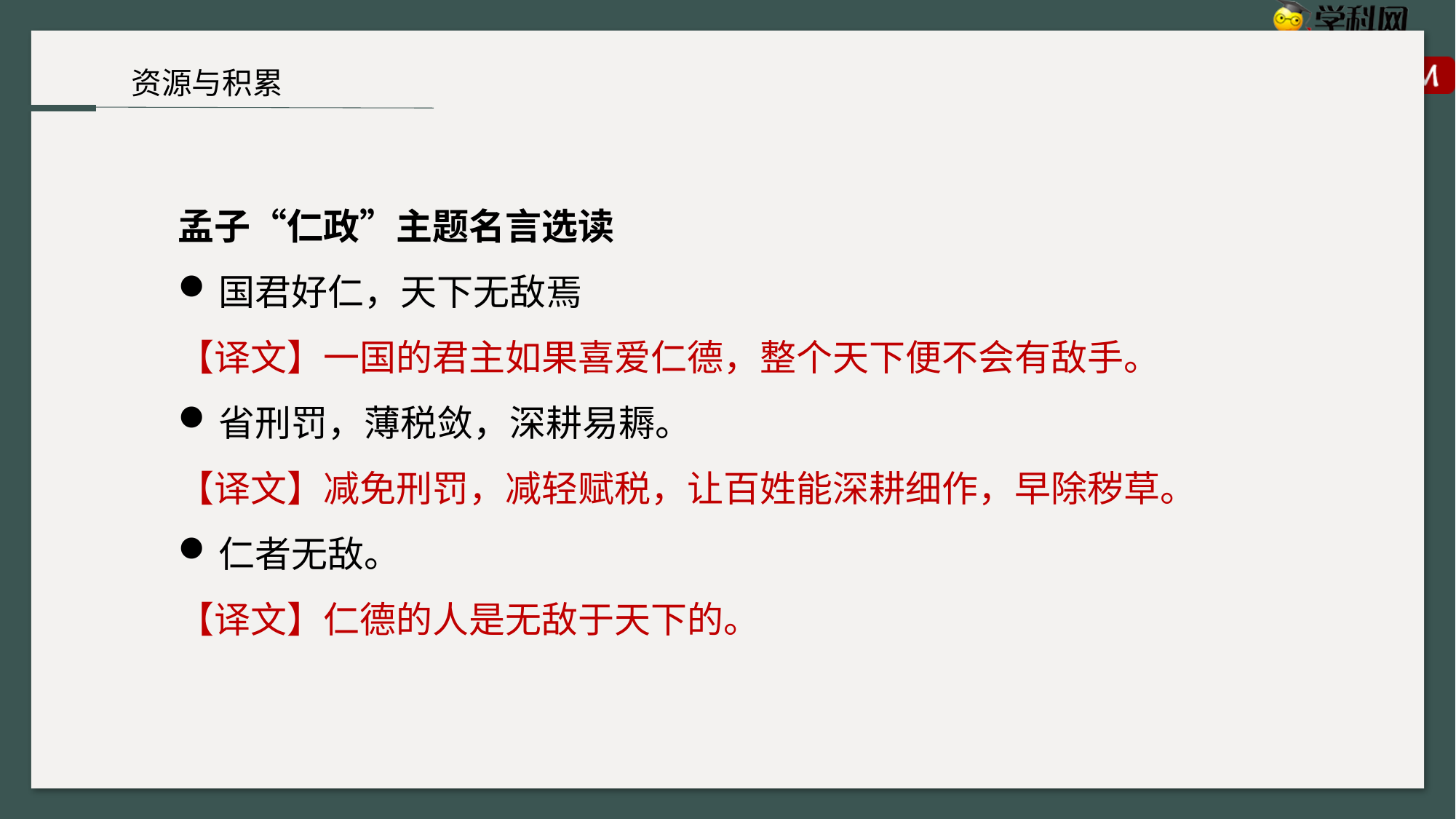

资源与积累
孟子“仁政”主题名言选读
国君好仁，天下无敌焉
【译文】一国的君主如果喜爱仁德，整个天下便不会有敌手。
省刑罚，薄税敛，深耕易耨。
【译文】减免刑罚，减轻赋税，让百姓能深耕细作，早除秽草。
仁者无敌。
【译文】仁德的人是无敌于天下的。